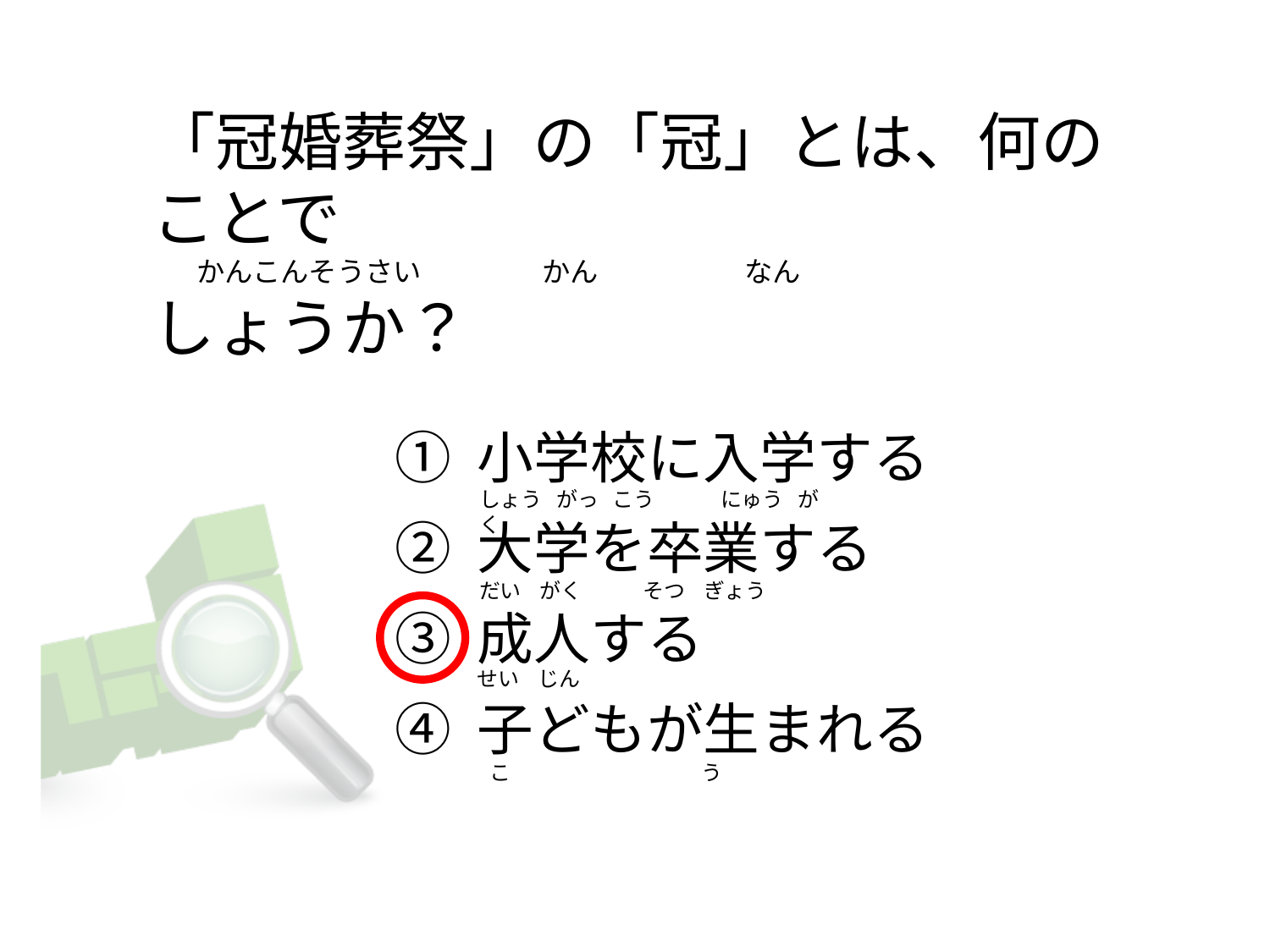

# 「冠婚葬祭」の「冠」とは、何のことで        かんこんそうさい                   かん                       なん しょうか？
① 小学校に入学する
② 大学を卒業する
③ 成人する
④ 子どもが生まれる
しょう   がっ   こう              にゅう   がく
だい    がく             そつ    ぎょう

せい    じん
    こ                                         う